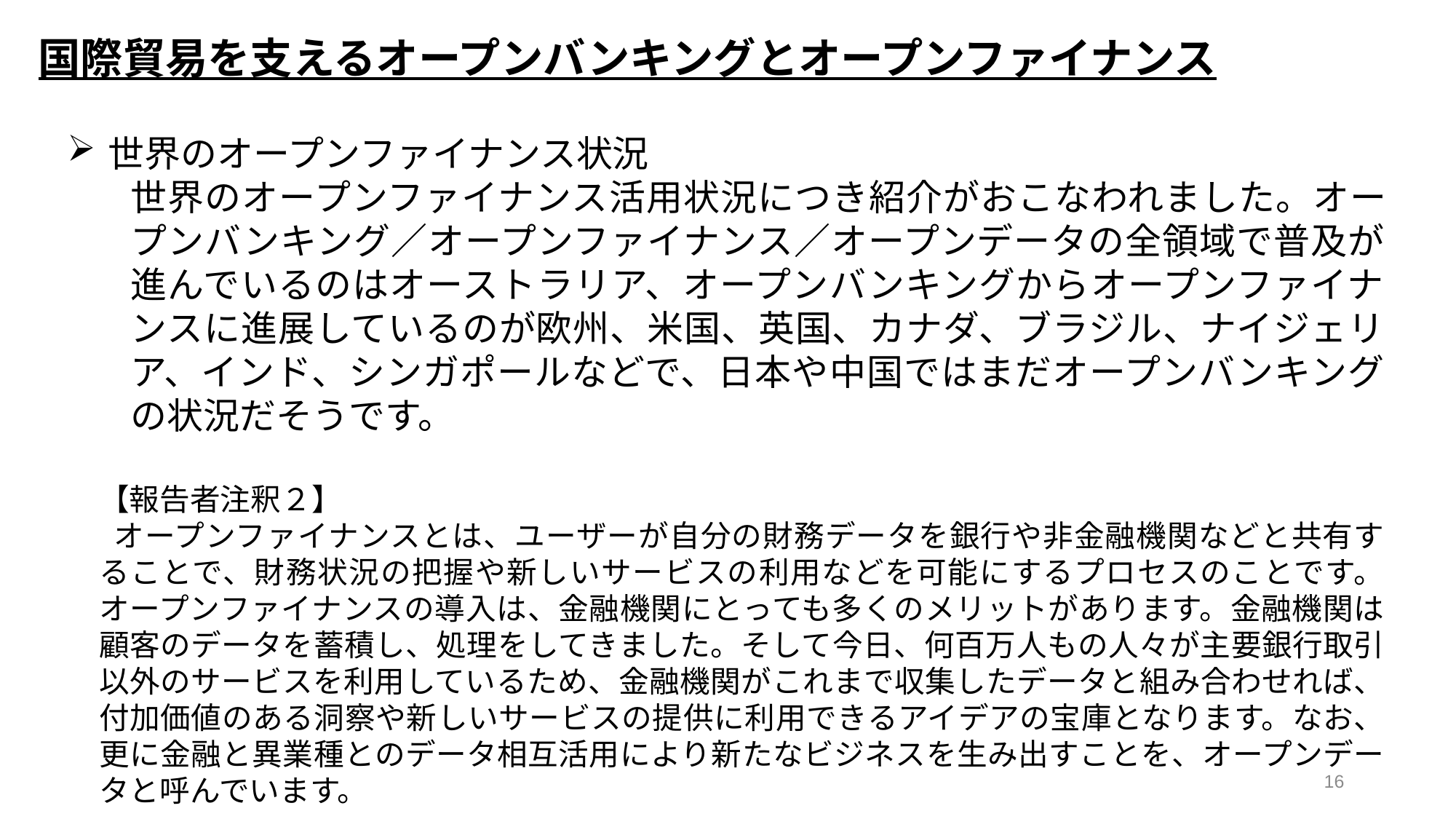

国際貿易を支えるオープンバンキングとオープンファイナンス
世界のオープンファイナンス状況
世界のオープンファイナンス活用状況につき紹介がおこなわれました。オープンバンキング／オープンファイナンス／オープンデータの全領域で普及が進んでいるのはオーストラリア、オープンバンキングからオープンファイナンスに進展しているのが欧州、米国、英国、カナダ、ブラジル、ナイジェリア、インド、シンガポールなどで、日本や中国ではまだオープンバンキングの状況だそうです。

【報告者注釈２】
オープンファイナンスとは、ユーザーが自分の財務データを銀行や非金融機関などと共有することで、財務状況の把握や新しいサービスの利用などを可能にするプロセスのことです。オープンファイナンスの導入は、金融機関にとっても多くのメリットがあります。金融機関は顧客のデータを蓄積し、処理をしてきました。そして今日、何百万人もの人々が主要銀行取引以外のサービスを利用しているため、金融機関がこれまで収集したデータと組み合わせれば、付加価値のある洞察や新しいサービスの提供に利用できるアイデアの宝庫となります。なお、更に金融と異業種とのデータ相互活用により新たなビジネスを生み出すことを、オープンデータと呼んでいます。

16